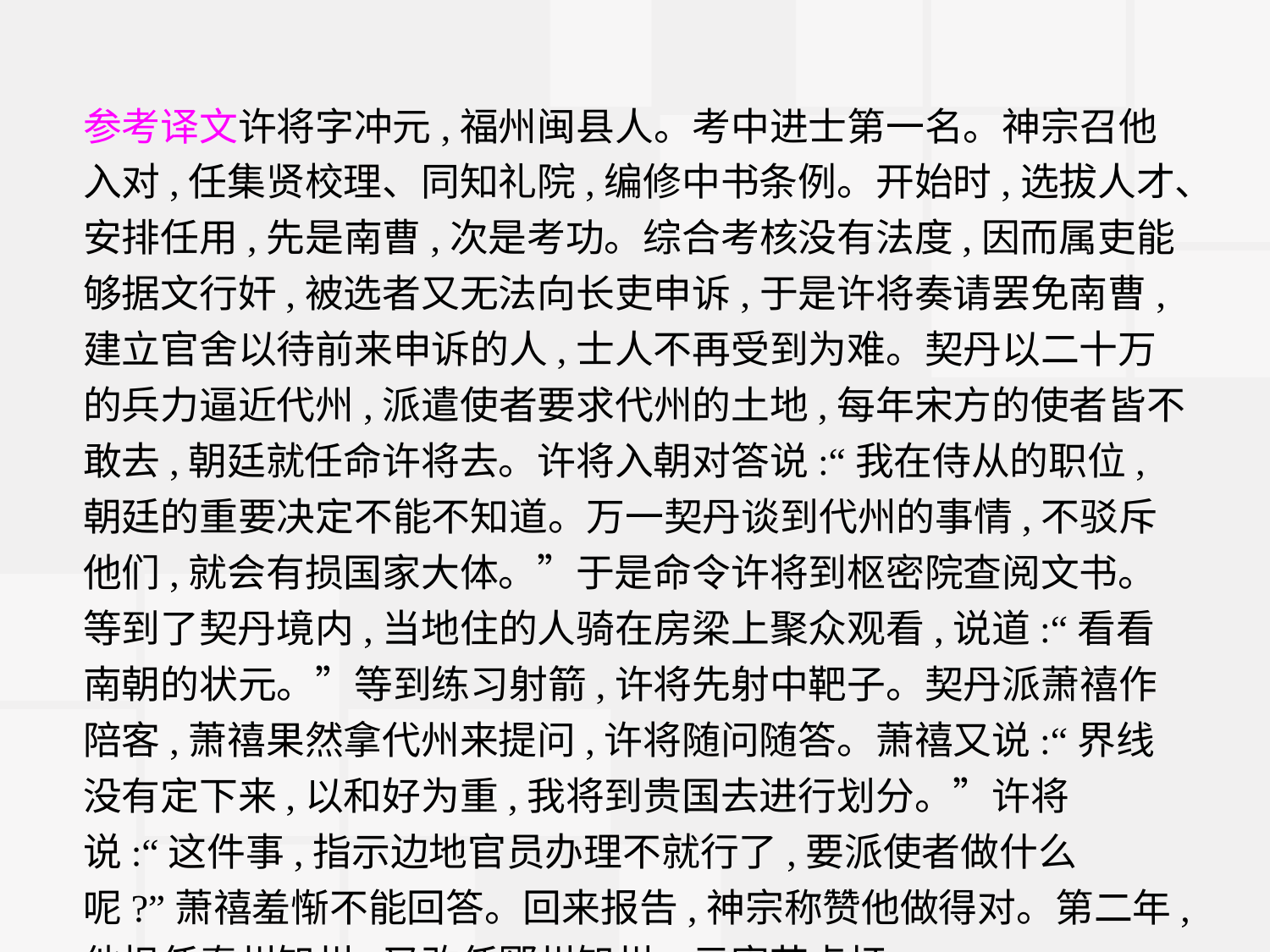

参考译文许将字冲元,福州闽县人。考中进士第一名。神宗召他入对,任集贤校理、同知礼院,编修中书条例。开始时,选拔人才、安排任用,先是南曹,次是考功。综合考核没有法度,因而属吏能够据文行奸,被选者又无法向长吏申诉,于是许将奏请罢免南曹,建立官舍以待前来申诉的人,士人不再受到为难。契丹以二十万的兵力逼近代州,派遣使者要求代州的土地,每年宋方的使者皆不敢去,朝廷就任命许将去。许将入朝对答说:“我在侍从的职位,朝廷的重要决定不能不知道。万一契丹谈到代州的事情,不驳斥他们,就会有损国家大体。”于是命令许将到枢密院查阅文书。等到了契丹境内,当地住的人骑在房梁上聚众观看,说道:“看看南朝的状元。”等到练习射箭,许将先射中靶子。契丹派萧禧作陪客,萧禧果然拿代州来提问,许将随问随答。萧禧又说:“界线没有定下来,以和好为重,我将到贵国去进行划分。”许将说:“这件事,指示边地官员办理不就行了,要派使者做什么呢?”萧禧羞惭不能回答。回来报告,神宗称赞他做得对。第二年,他担任秦州知州,又改任郓州知州。元宵节点灯,